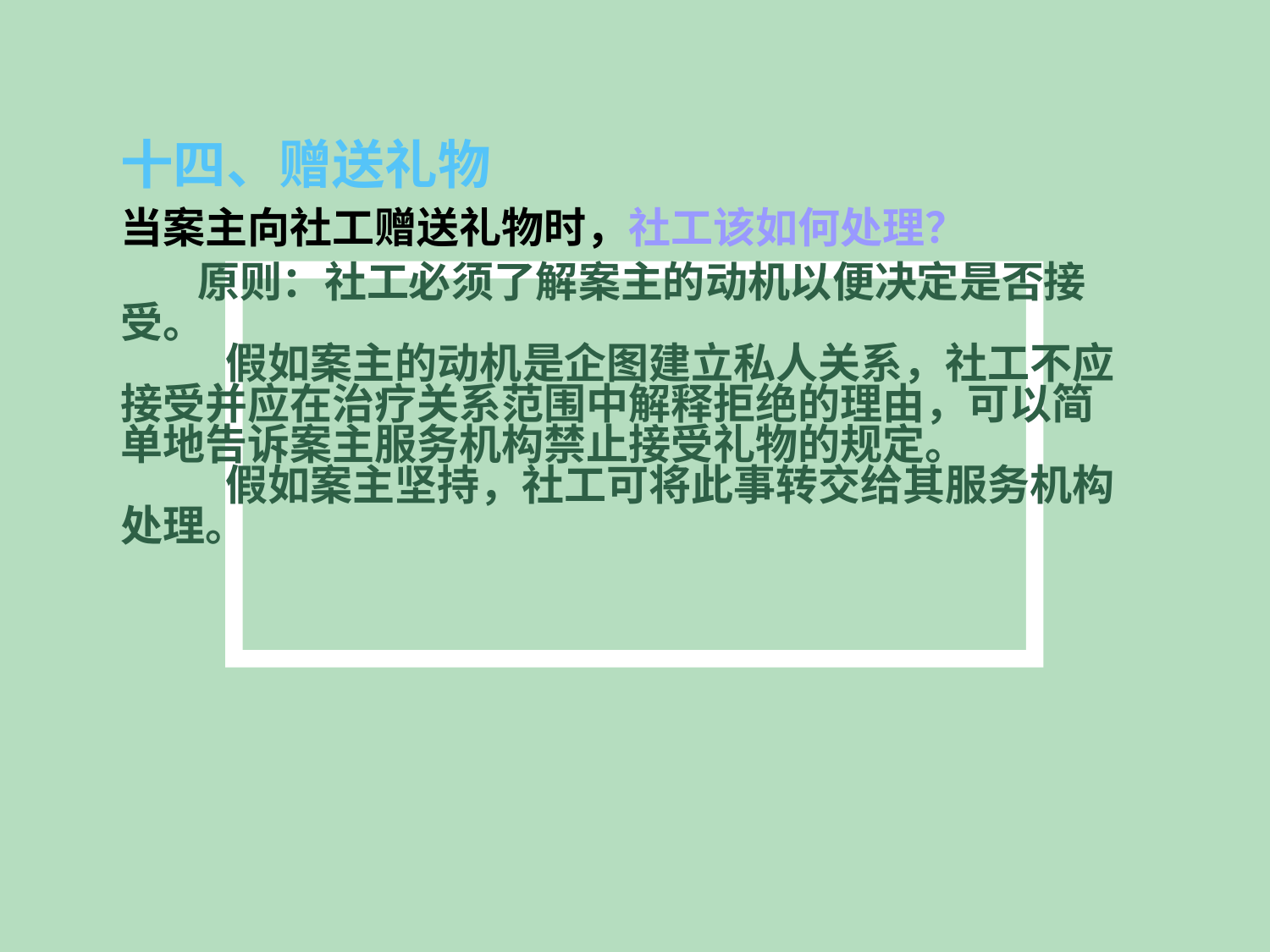

十四、赠送礼物

当案主向社工赠送礼物时，社工该如何处理？

       原则：社工必须了解案主的动机以便决定是否接受。
          假如案主的动机是企图建立私人关系，社工不应接受并应在治疗关系范围中解释拒绝的理由，可以简单地告诉案主服务机构禁止接受礼物的规定。
          假如案主坚持，社工可将此事转交给其服务机构处理。